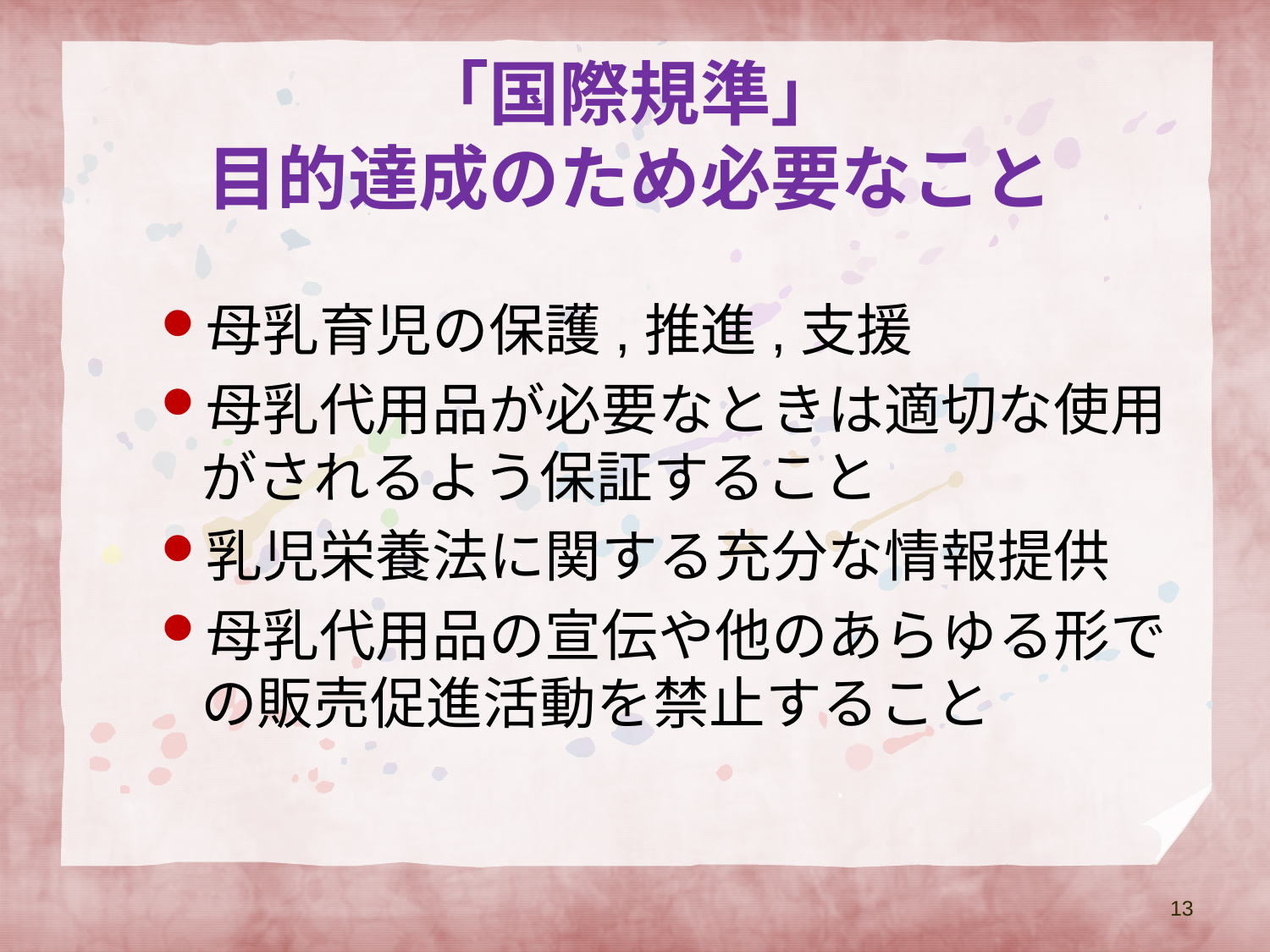

# 「国際規準」 目的達成のため必要なこと

母乳育児の保護,推進,支援
母乳代用品が必要なときは適切な使用がされるよう保証すること
乳児栄養法に関する充分な情報提供
母乳代用品の宣伝や他のあらゆる形での販売促進活動を禁止すること
13